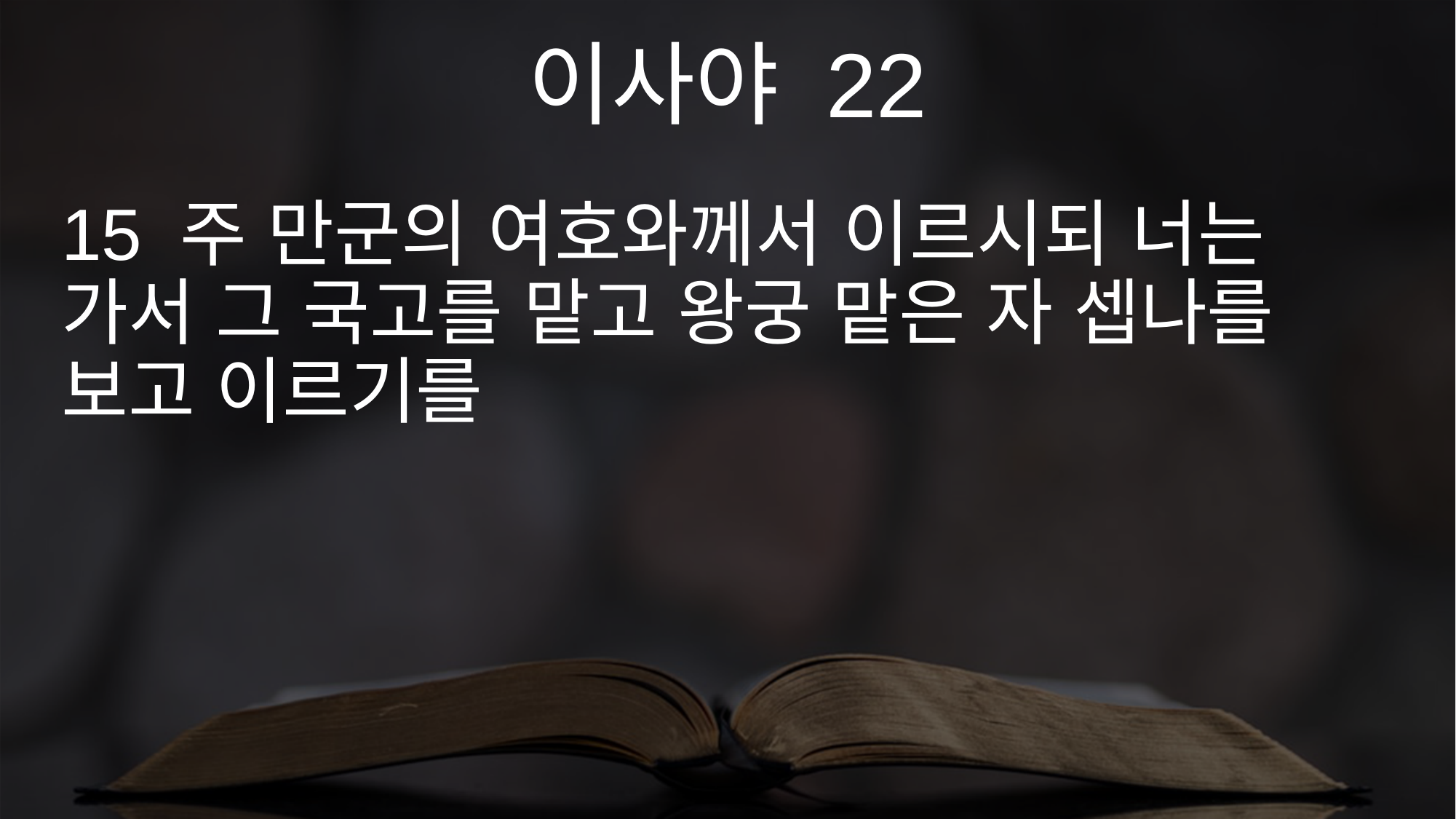

이사야 22
15 주 만군의 여호와께서 이르시되 너는 가서 그 국고를 맡고 왕궁 맡은 자 셉나를 보고 이르기를